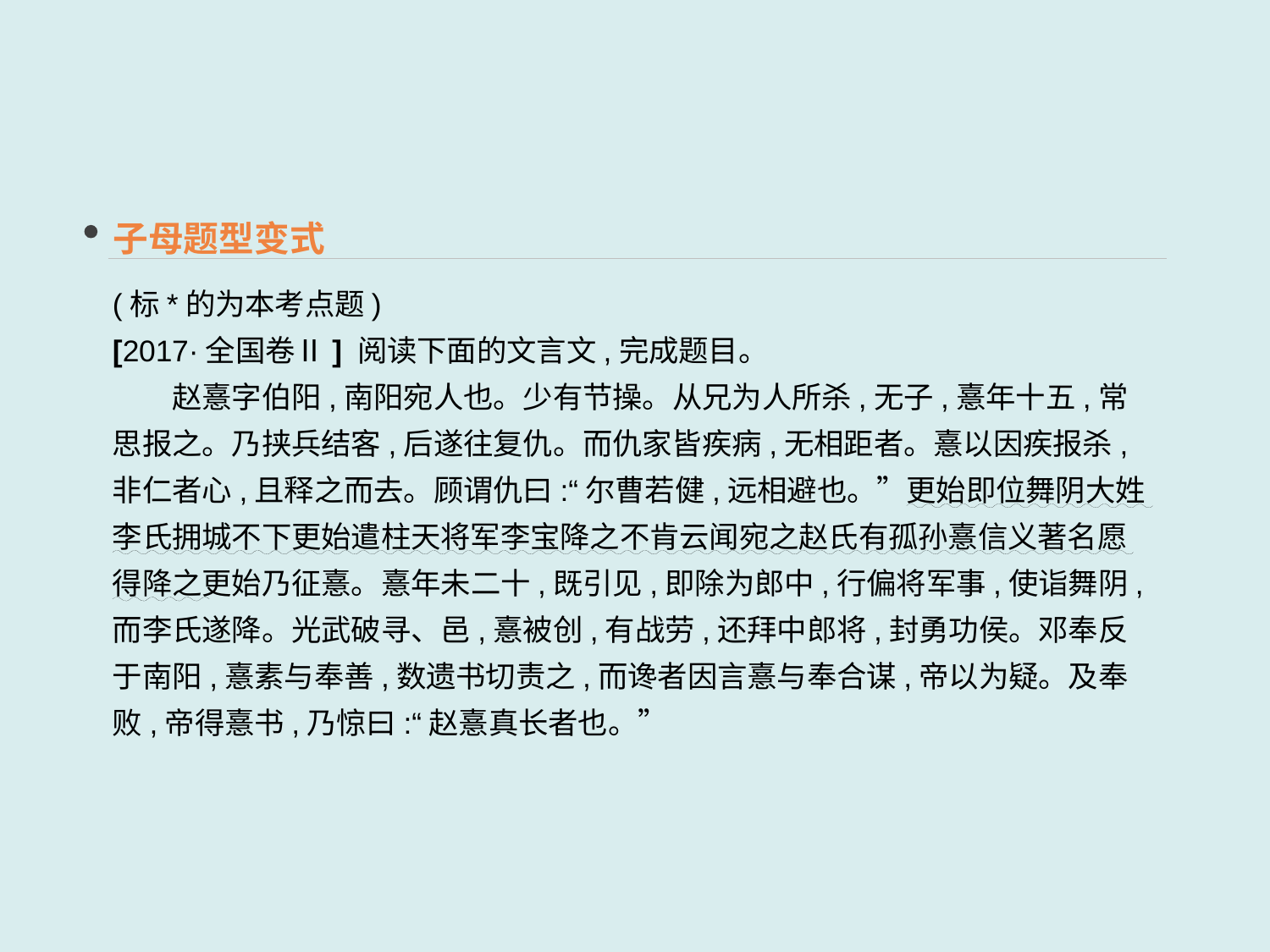

子母题型变式

(标*的为本考点题)
[2017·全国卷Ⅱ] 阅读下面的文言文,完成题目。
　　赵憙字伯阳,南阳宛人也。少有节操。从兄为人所杀,无子,憙年十五,常思报之。乃挟兵结客,后遂往复仇。而仇家皆疾病,无相距者。憙以因疾报杀,非仁者心,且释之而去。顾谓仇曰:“尔曹若健,远相避也。”更始即位舞阴大姓李氏拥城不下更始遣柱天将军李宝降之不肯云闻宛之赵氏有孤孙憙信义著名愿得降之更始乃征憙。憙年未二十,既引见,即除为郎中,行偏将军事,使诣舞阴,而李氏遂降。光武破寻、邑,憙被创,有战劳,还拜中郎将,封勇功侯。邓奉反于南阳,憙素与奉善,数遗书切责之,而谗者因言憙与奉合谋,帝以为疑。及奉败,帝得憙书,乃惊曰:“赵憙真长者也。”